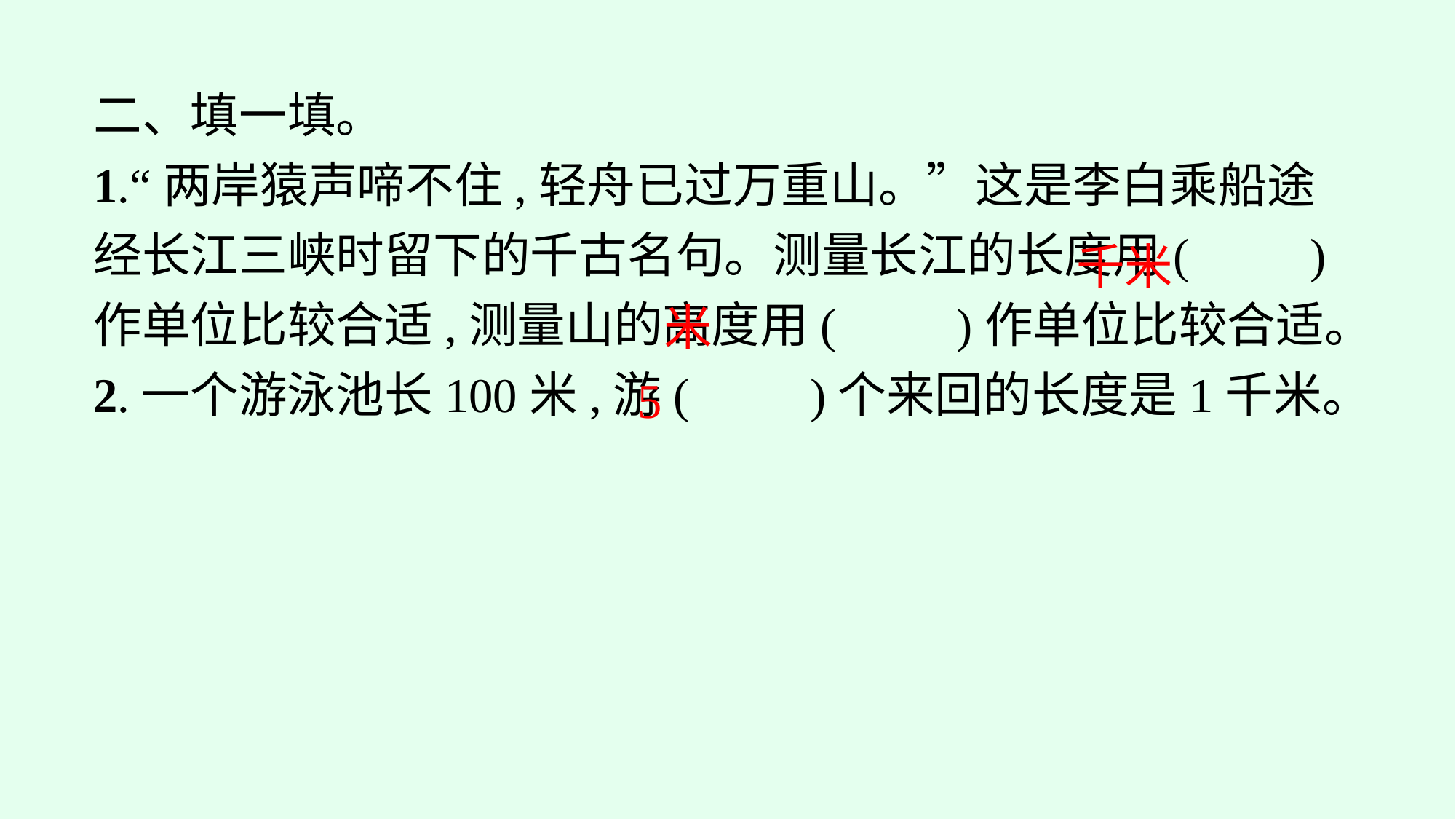

二、填一填。
1.“两岸猿声啼不住,轻舟已过万重山。”这是李白乘船途经长江三峡时留下的千古名句。测量长江的长度用(　　)作单位比较合适,测量山的高度用(　　)作单位比较合适。
2.一个游泳池长100米,游(　　)个来回的长度是1千米。
千米
米
5